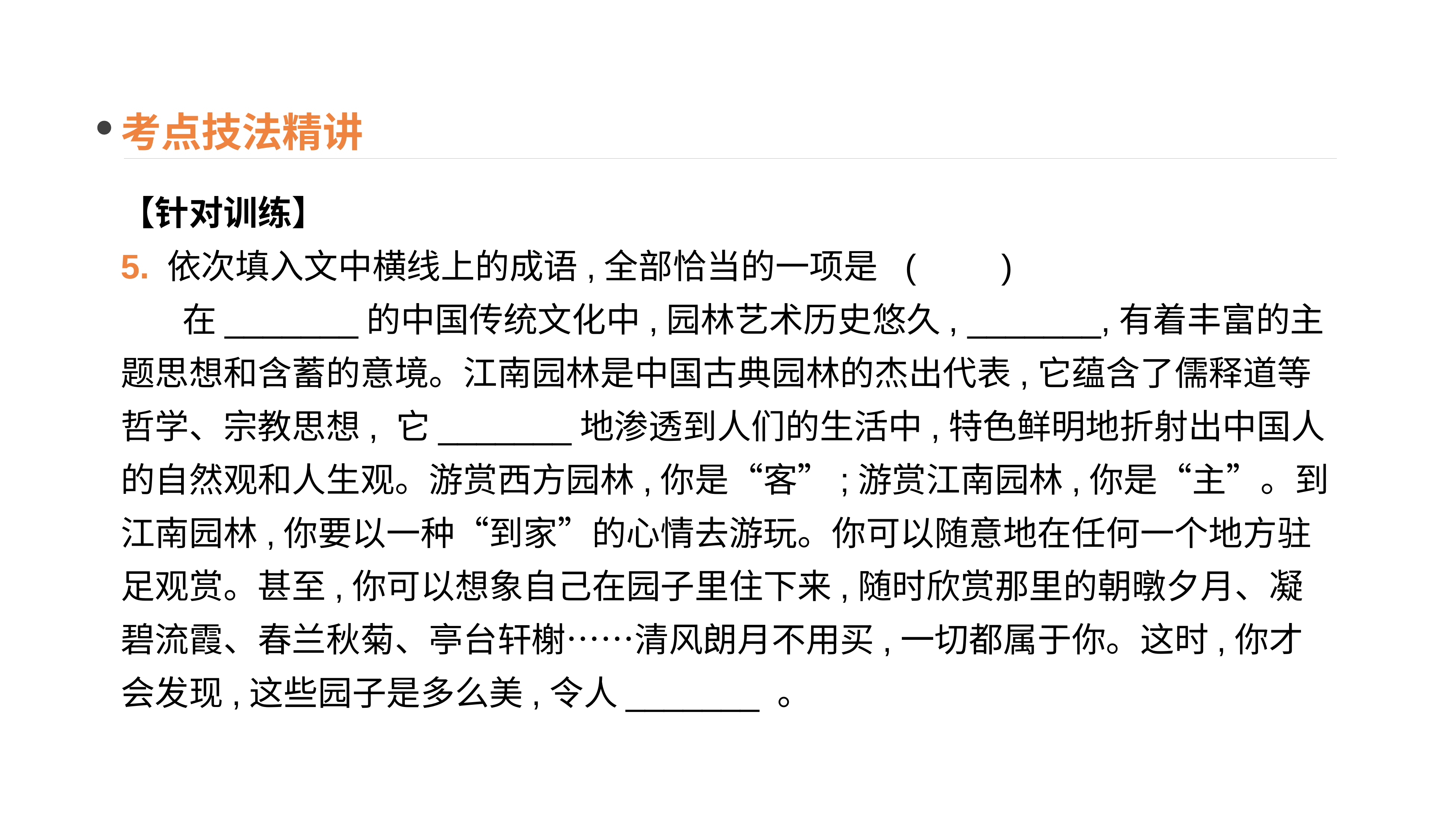

考点技法精讲

【针对训练】
5. 依次填入文中横线上的成语,全部恰当的一项是	(　　)
       在_______的中国传统文化中,园林艺术历史悠久, _______,有着丰富的主题思想和含蓄的意境。江南园林是中国古典园林的杰出代表,它蕴含了儒释道等哲学、宗教思想, 它_______地渗透到人们的生活中,特色鲜明地折射出中国人的自然观和人生观。游赏西方园林,你是“客”;游赏江南园林,你是“主”。到江南园林,你要以一种“到家”的心情去游玩。你可以随意地在任何一个地方驻足观赏。甚至,你可以想象自己在园子里住下来,随时欣赏那里的朝暾夕月、凝碧流霞、春兰秋菊、亭台轩榭……清风朗月不用买,一切都属于你。这时,你才会发现,这些园子是多么美,令人_______ 。